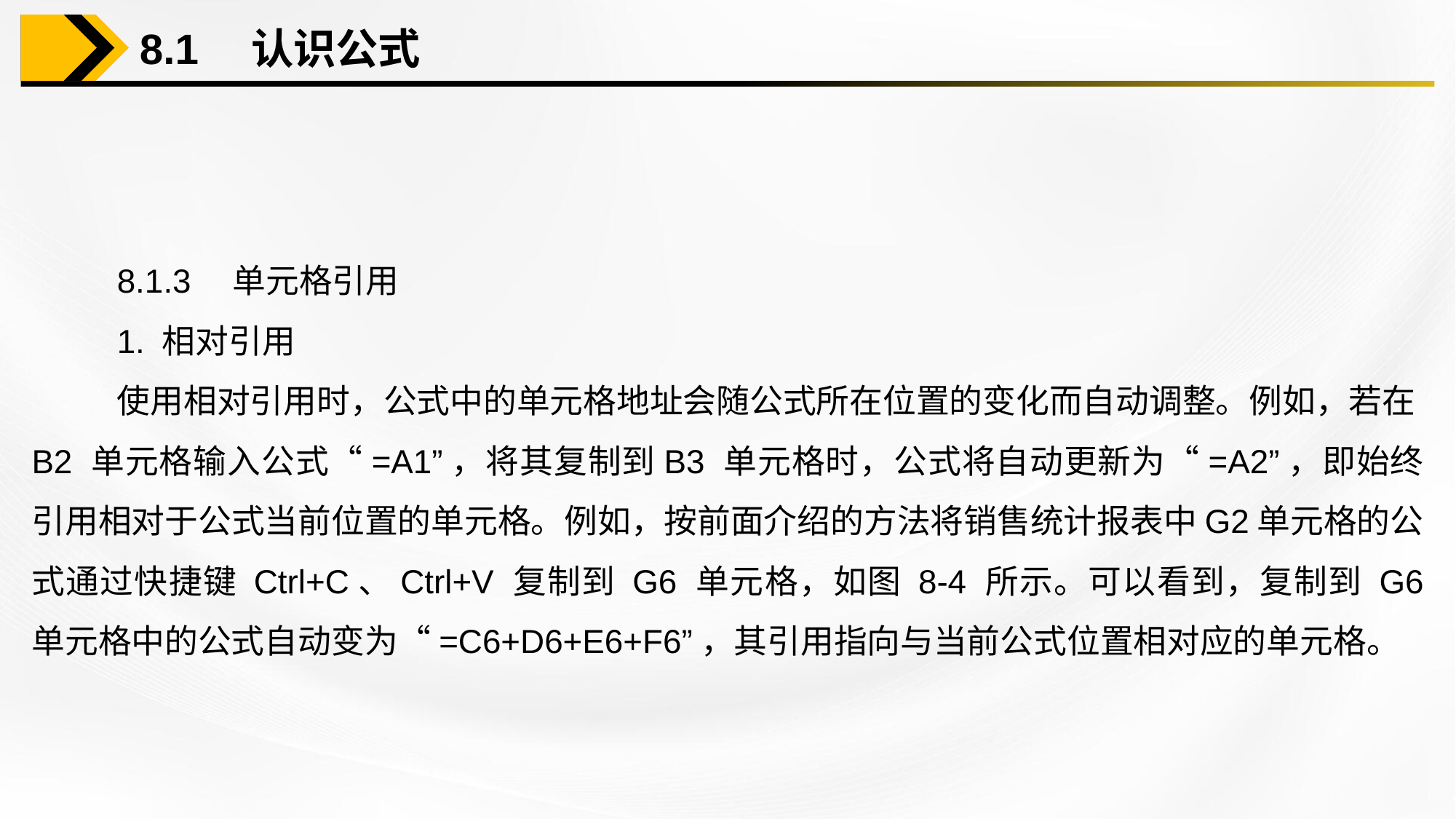

8.1　认识公式
8.1.3　单元格引用
1. 相对引用
使用相对引用时，公式中的单元格地址会随公式所在位置的变化而自动调整。例如，若在B2 单元格输入公式“=A1”，将其复制到B3 单元格时，公式将自动更新为“=A2”，即始终引用相对于公式当前位置的单元格。例如，按前面介绍的方法将销售统计报表中G2单元格的公式通过快捷键 Ctrl+C、Ctrl+V 复制到 G6 单元格，如图 8-4 所示。可以看到，复制到 G6 单元格中的公式自动变为“=C6+D6+E6+F6”，其引用指向与当前公式位置相对应的单元格。